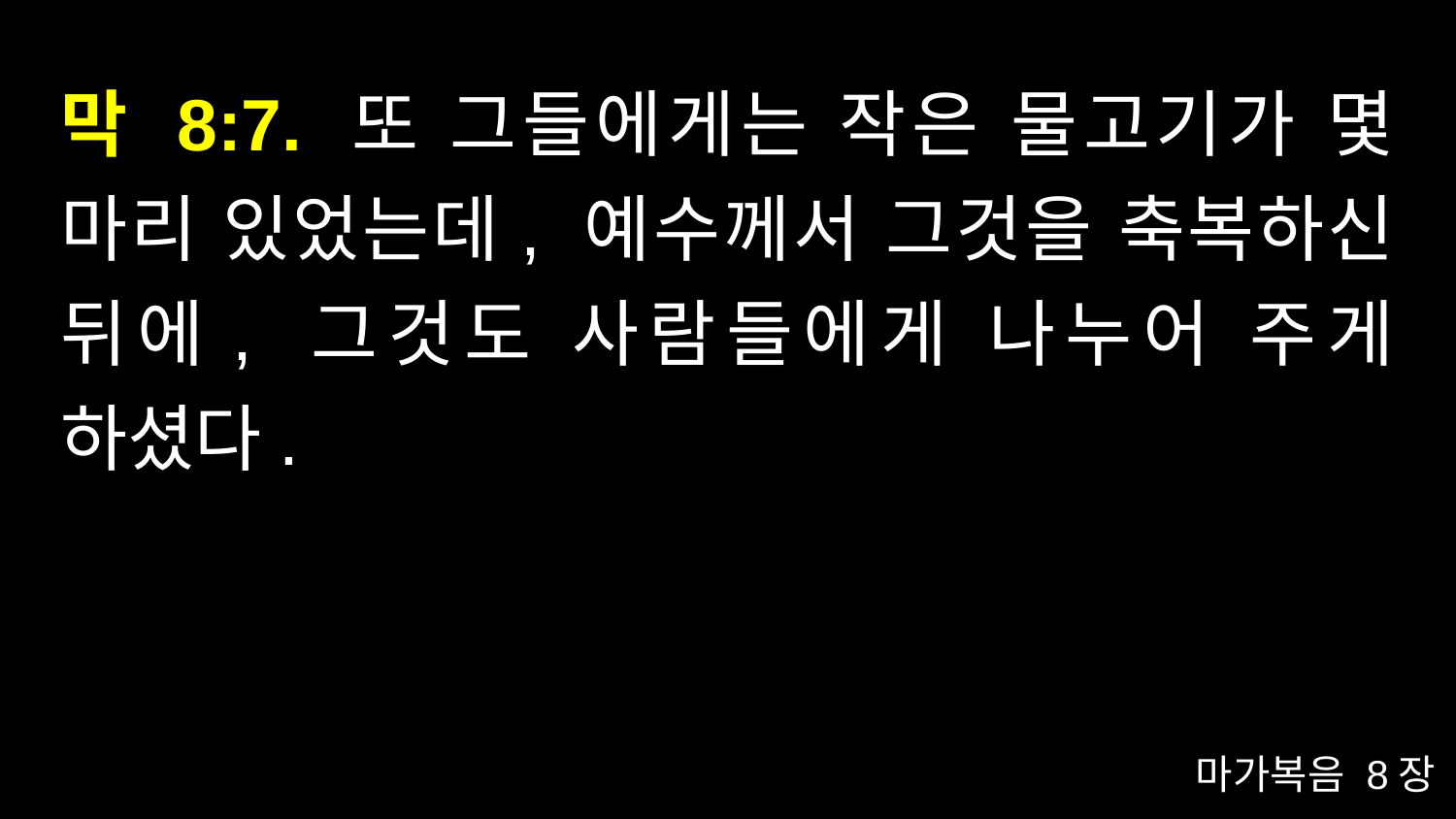

# 막 8:7. 또 그들에게는 작은 물고기가 몇 마리 있었는데, 예수께서 그것을 축복하신 뒤에, 그것도 사람들에게 나누어 주게 하셨다.
마가복음 8장